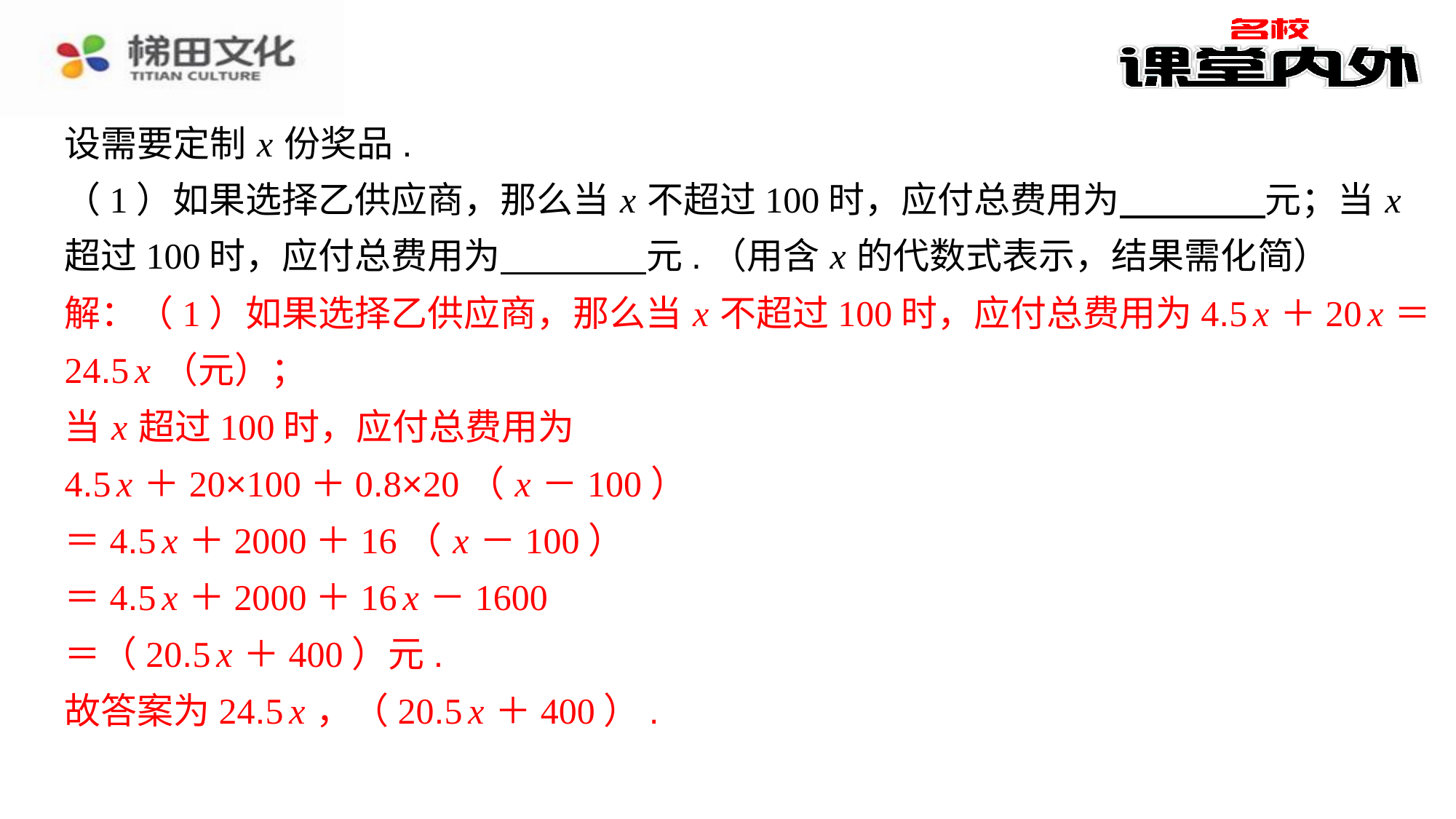

设需要定制 x 份奖品.
（1）如果选择乙供应商，那么当 x 不超过100时，应付总费用为 　　　　元；当 x
超过100时，应付总费用为 　　　　元.（用含 x 的代数式表示，结果需化简）
解：（1）如果选择乙供应商，那么当 x 不超过100时，应付总费用为4.5 x ＋20 x ＝
24.5 x （元）；
当 x 超过100时，应付总费用为
4.5 x ＋20×100＋0.8×20（ x －100）
＝4.5 x ＋2000＋16（ x －100）
＝4.5 x ＋2000＋16 x －1600
＝（20.5 x ＋400）元.
故答案为24.5 x ，（20.5 x ＋400）.
解：（1）如果选择乙供应商，那么当 x 不超过100时，应付总费用为4.5 x ＋20 x ＝
24.5 x （元）；
当 x 超过100时，应付总费用为
4.5 x ＋20×100＋0.8×20（ x －100）
＝4.5 x ＋2000＋16（ x －100）
＝4.5 x ＋2000＋16 x －1600
＝（20.5 x ＋400）元.
故答案为24.5 x ，（20.5 x ＋400）.